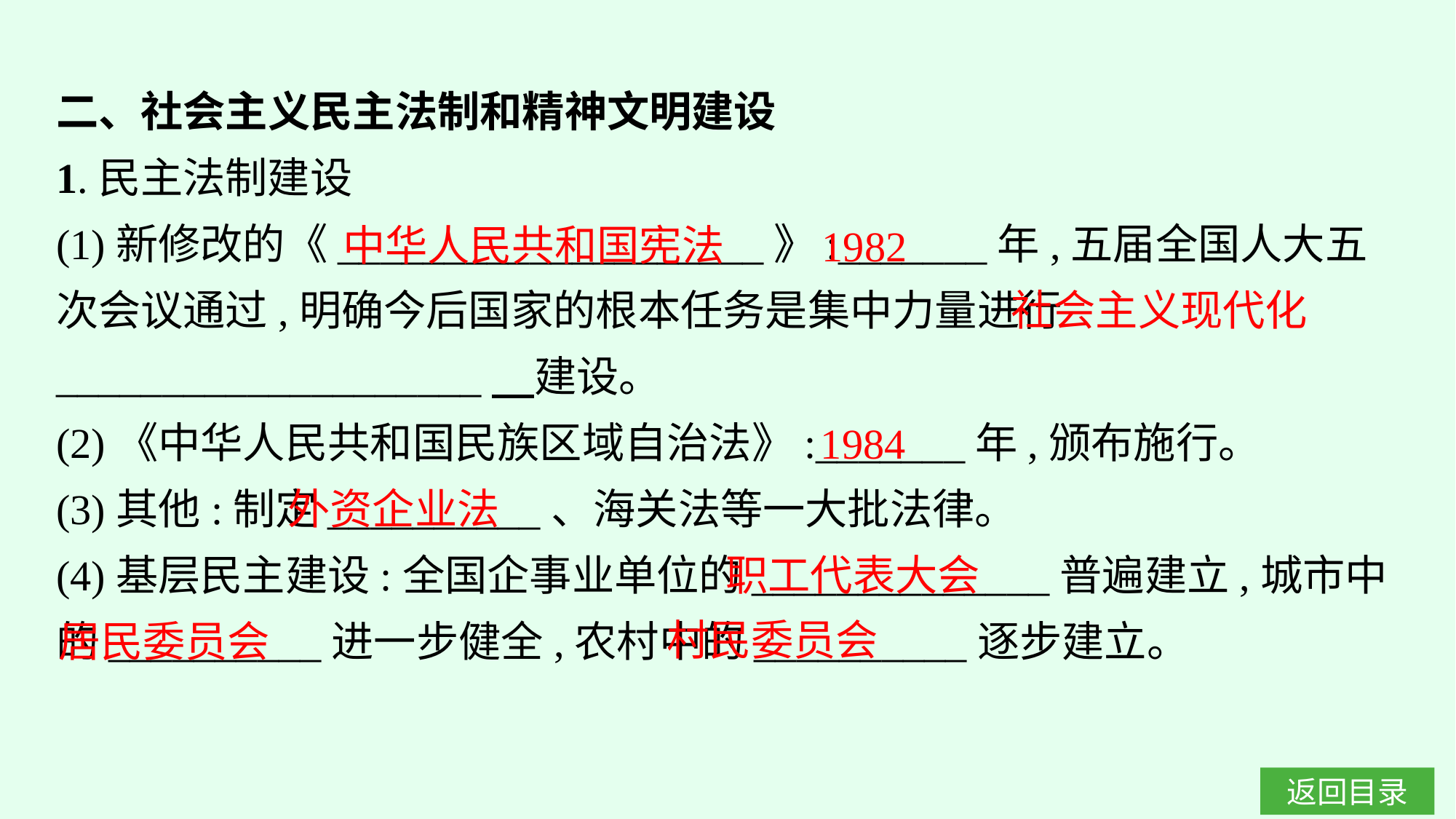

二、社会主义民主法制和精神文明建设
1.民主法制建设
(1)新修改的《____________________》:_______年,五届全国人大五次会议通过,明确今后国家的根本任务是集中力量进行____________________　建设。
(2)《中华人民共和国民族区域自治法》:_______年,颁布施行。
(3)其他:制定__________、海关法等一大批法律。
(4)基层民主建设:全国企事业单位的______________普遍建立,城市中的__________进一步健全,农村中的__________逐步建立。
中华人民共和国宪法
1982
社会主义现代化
1984
外资企业法
职工代表大会
村民委员会
居民委员会